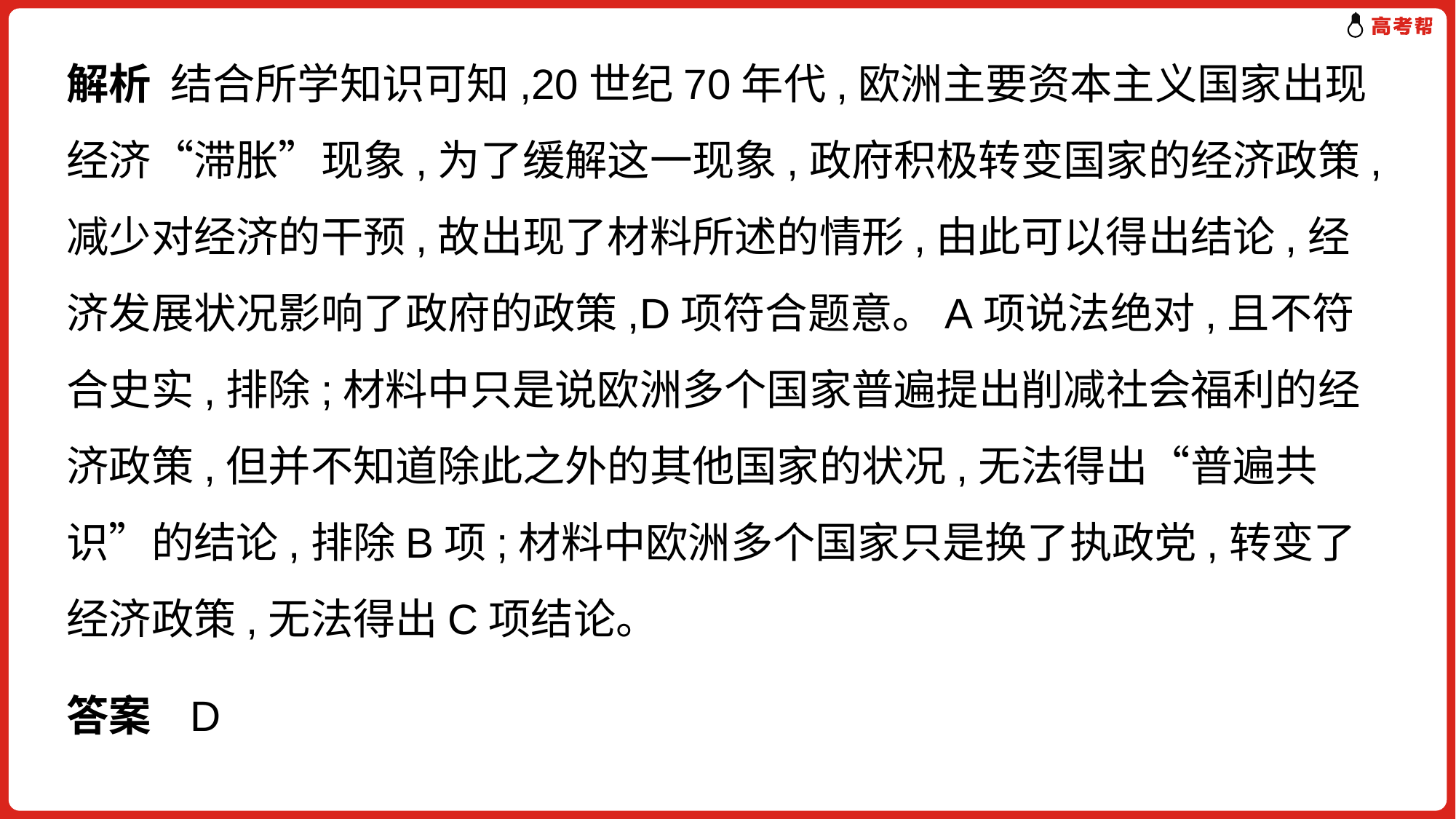

解析  结合所学知识可知,20世纪70年代,欧洲主要资本主义国家出现经济“滞胀”现象,为了缓解这一现象,政府积极转变国家的经济政策,减少对经济的干预,故出现了材料所述的情形,由此可以得出结论,经济发展状况影响了政府的政策,D项符合题意。A项说法绝对,且不符合史实,排除;材料中只是说欧洲多个国家普遍提出削减社会福利的经济政策,但并不知道除此之外的其他国家的状况,无法得出“普遍共识”的结论,排除B项;材料中欧洲多个国家只是换了执政党,转变了经济政策,无法得出C项结论。
答案   D